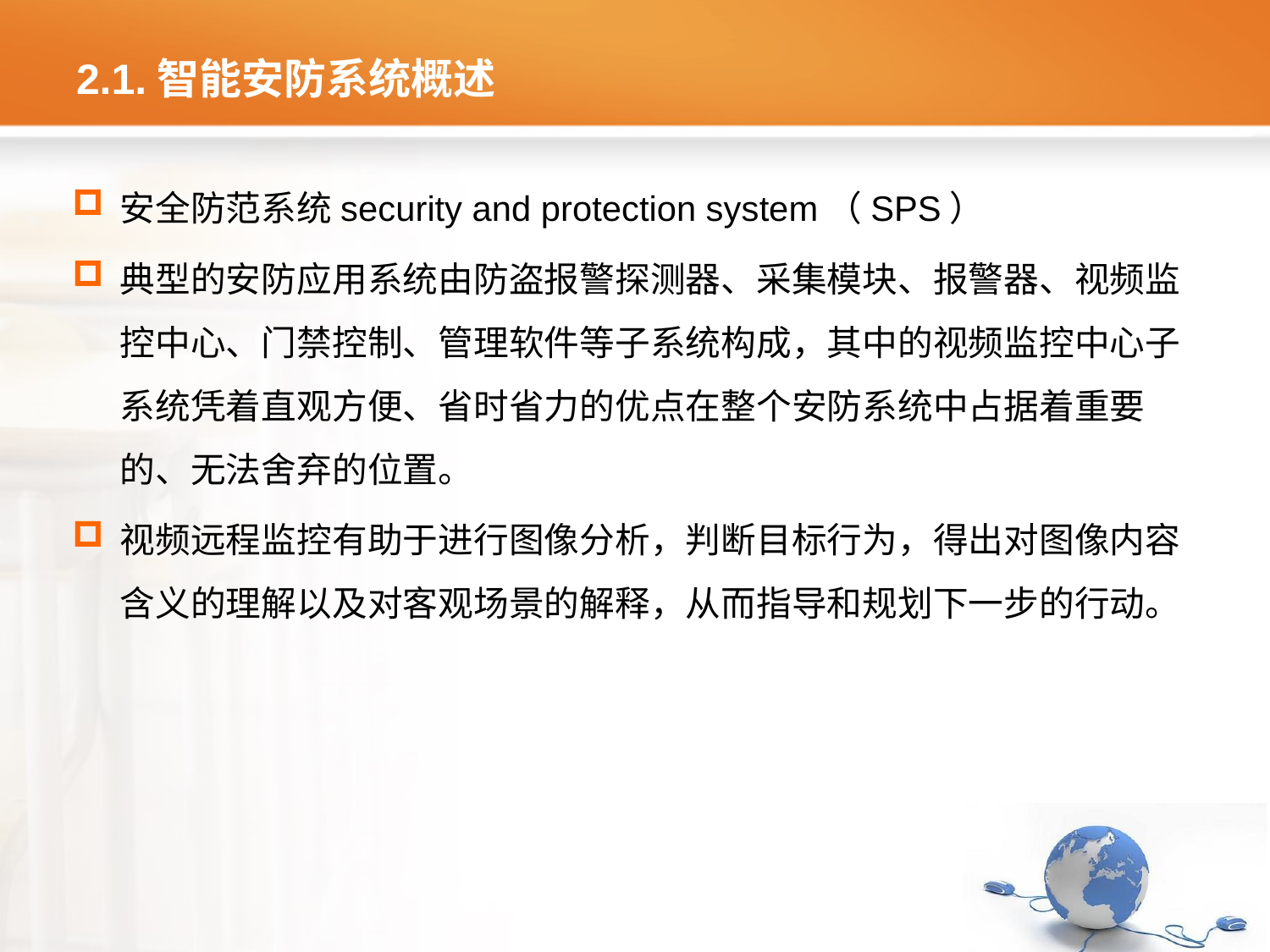

# 2.1.智能安防系统概述
安全防范系统security and protection system（SPS）
典型的安防应用系统由防盗报警探测器、采集模块、报警器、视频监控中心、门禁控制、管理软件等子系统构成，其中的视频监控中心子系统凭着直观方便、省时省力的优点在整个安防系统中占据着重要的、无法舍弃的位置。
视频远程监控有助于进行图像分析，判断目标行为，得出对图像内容含义的理解以及对客观场景的解释，从而指导和规划下一步的行动。